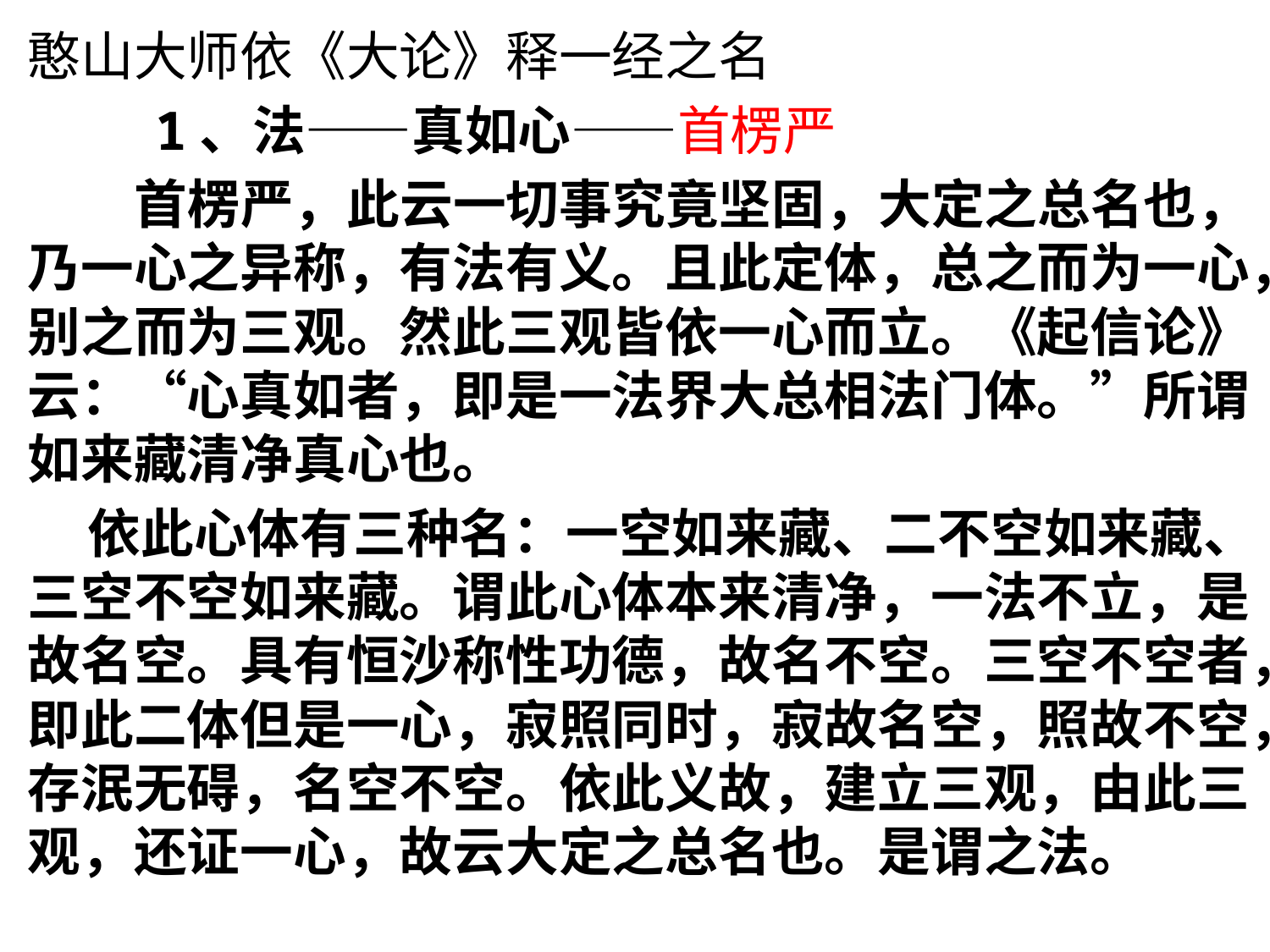

憨山大师依《大论》释一经之名
    1、法——真如心——首楞严
        首楞严，此云一切事究竟坚固，大定之总名也，乃一心之异称，有法有义。且此定体，总之而为一心，别之而为三观。然此三观皆依一心而立。《起信论》云：“心真如者，即是一法界大总相法门体。”所谓如来藏清净真心也。
    依此心体有三种名：一空如来藏、二不空如来藏、三空不空如来藏。谓此心体本来清净，一法不立，是故名空。具有恒沙称性功德，故名不空。三空不空者，即此二体但是一心，寂照同时，寂故名空，照故不空，存泯无碍，名空不空。依此义故，建立三观，由此三观，还证一心，故云大定之总名也。是谓之法。